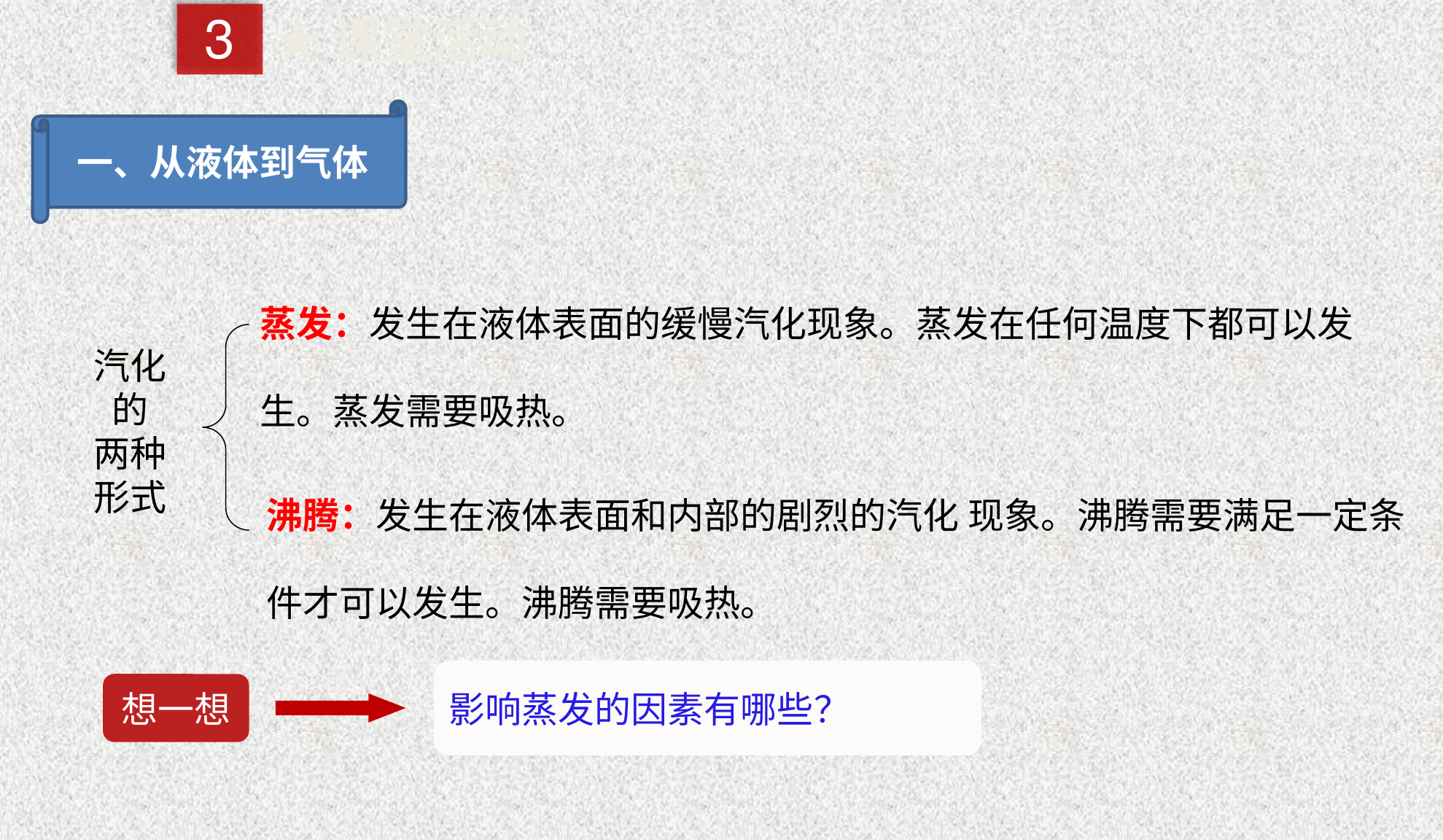

3
★课堂活动
一、从液体到气体
蒸发：发生在液体表面的缓慢汽化现象。蒸发在任何温度下都可以发生。蒸发需要吸热。

汽化的
两种形式
沸腾：发生在液体表面和内部的剧烈的汽化 现象。沸腾需要满足一定条件才可以发生。沸腾需要吸热。
影响蒸发的因素有哪些？
想一想